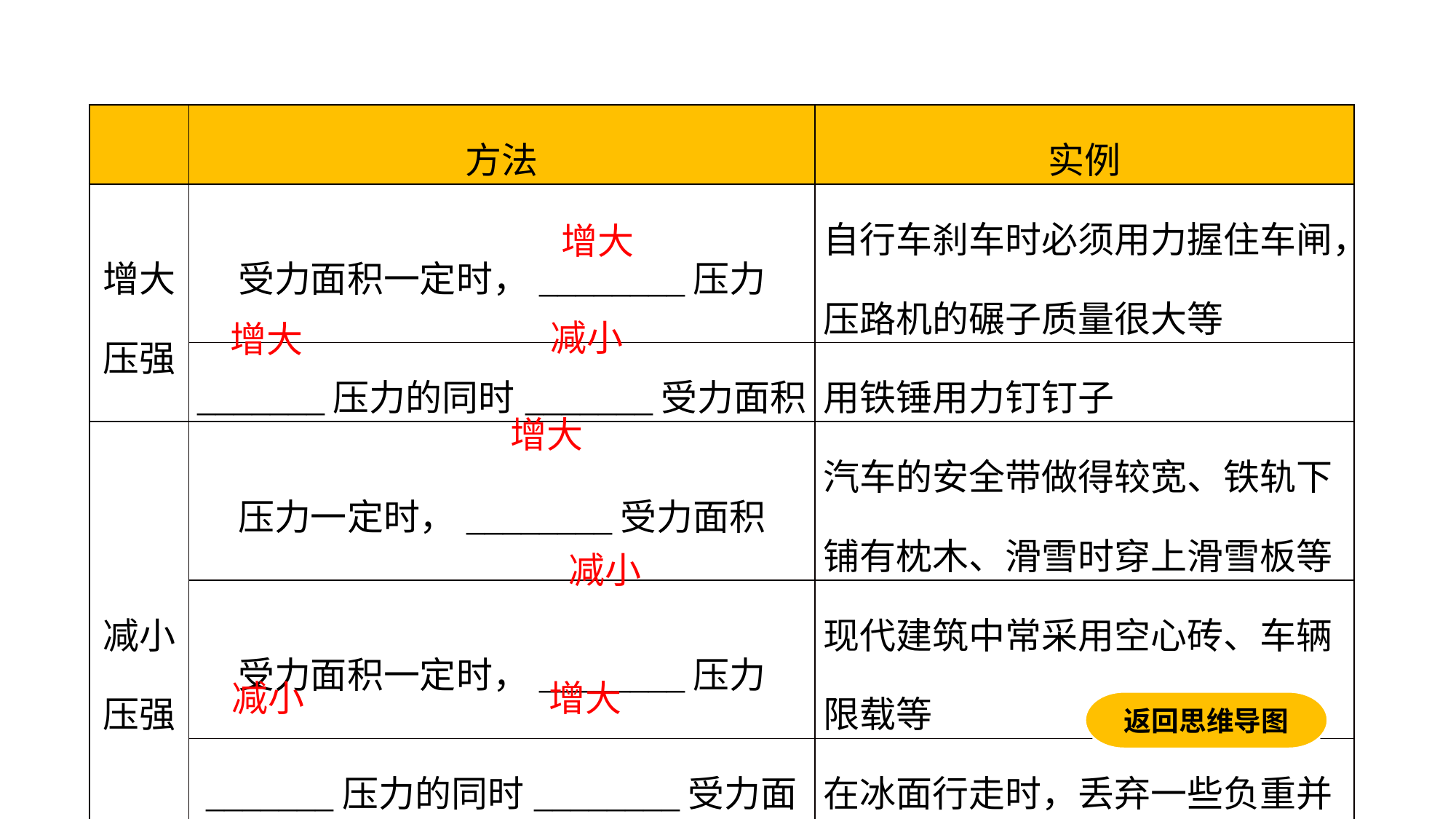

|  | 方法 | 实例 |
| --- | --- | --- |
| 增大压强 | 受力面积一定时，\_\_\_\_\_\_\_\_压力 | 自行车刹车时必须用力握住车闸，压路机的碾子质量很大等 |
|  | \_\_\_\_\_\_\_压力的同时\_\_\_\_\_\_\_受力面积 | 用铁锤用力钉钉子 |
| 减小压强 | 压力一定时，\_\_\_\_\_\_\_\_受力面积 | 汽车的安全带做得较宽、铁轨下铺有枕木、滑雪时穿上滑雪板等 |
|  | 受力面积一定时，\_\_\_\_\_\_\_\_压力 | 现代建筑中常采用空心砖、车辆限载等 |
|  | \_\_\_\_\_\_\_压力的同时\_\_\_\_\_\_\_\_受力面积 | 在冰面行走时，丢弃一些负重并爬行等 |
增大
减小
增大
增大
减小
减小
增大
返回思维导图